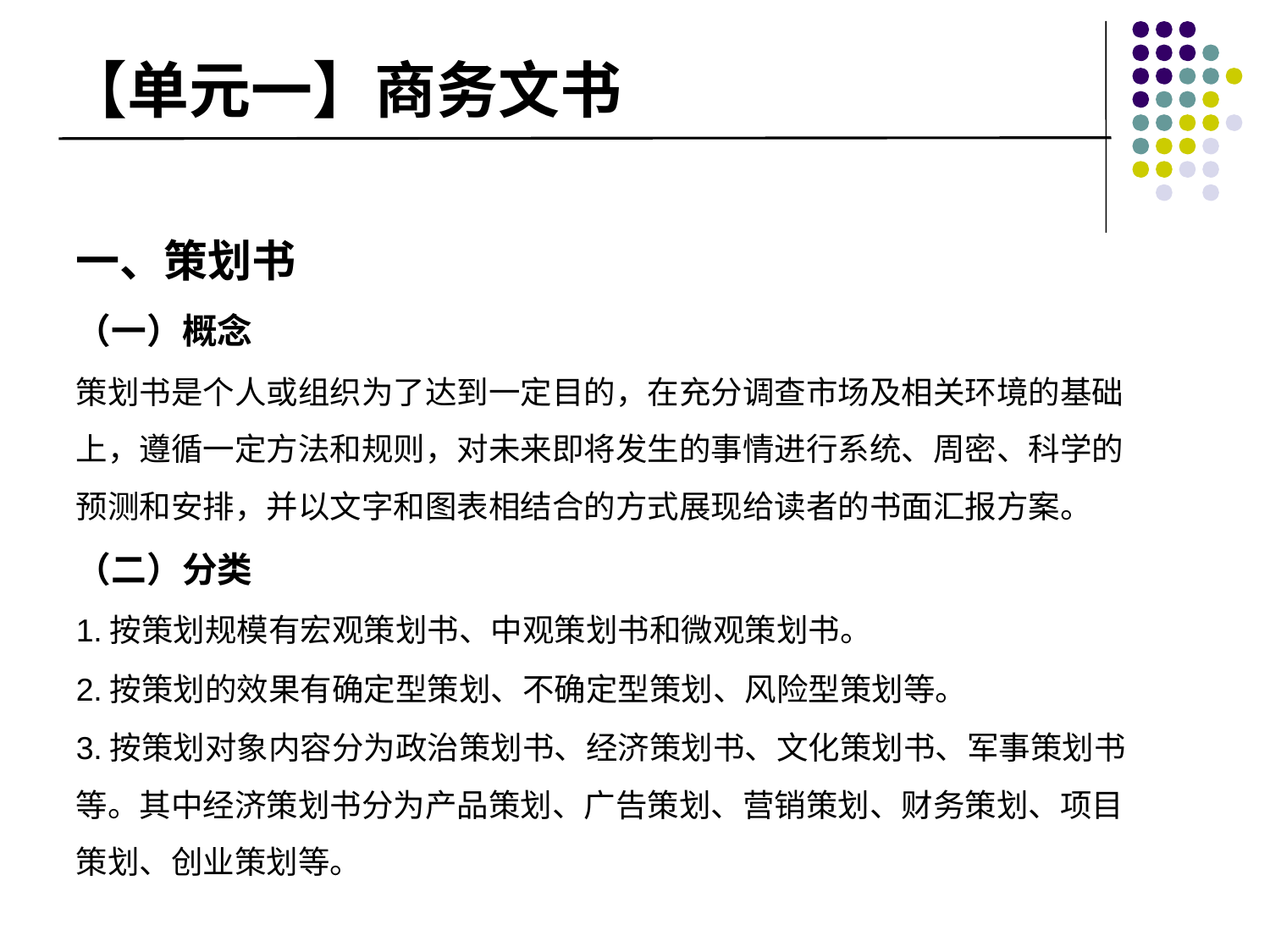

# 【单元一】商务文书
一、策划书
（一）概念
策划书是个人或组织为了达到一定目的，在充分调查市场及相关环境的基础上，遵循一定方法和规则，对未来即将发生的事情进行系统、周密、科学的预测和安排，并以文字和图表相结合的方式展现给读者的书面汇报方案。
（二）分类
1.按策划规模有宏观策划书、中观策划书和微观策划书。
2.按策划的效果有确定型策划、不确定型策划、风险型策划等。
3.按策划对象内容分为政治策划书、经济策划书、文化策划书、军事策划书等。其中经济策划书分为产品策划、广告策划、营销策划、财务策划、项目策划、创业策划等。